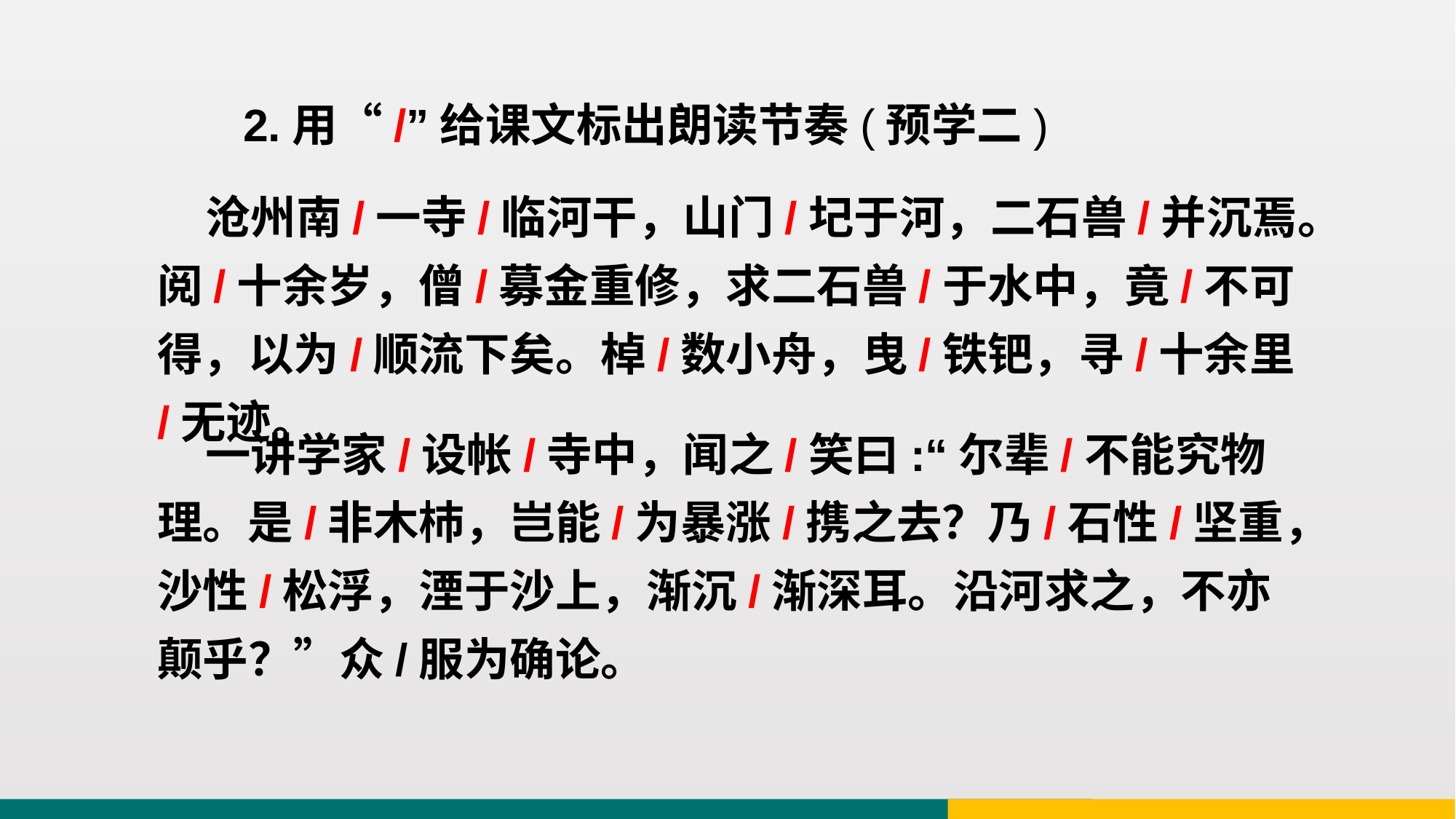

2.用“/”给课文标出朗读节奏(预学二)
    沧州南/一寺/临河干，山门/圮于河，二石兽/并沉焉。阅/十余岁，僧/募金重修，求二石兽/于水中，竟/不可得，以为/顺流下矣。棹/数小舟，曳/铁钯，寻/十余里/无迹。
    一讲学家/设帐/寺中，闻之/笑曰:“尔辈/不能究物理。是/非木杮，岂能/为暴涨/携之去？乃/石性/坚重，沙性/松浮，湮于沙上，渐沉/渐深耳。沿河求之，不亦颠乎？”众/服为确论。